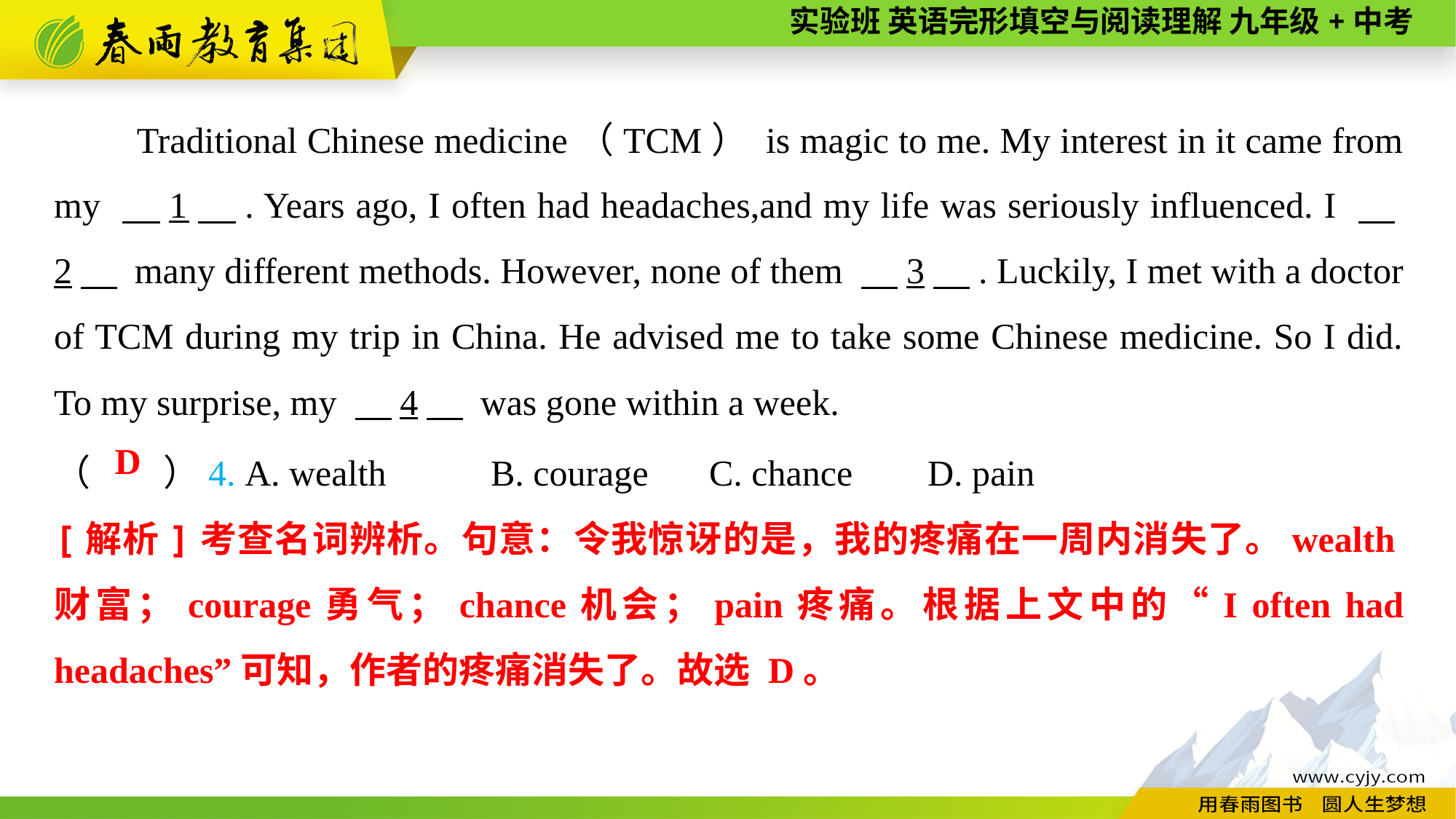

Traditional Chinese medicine（TCM） is magic to me. My interest in it came from my 　1　. Years ago, I often had headaches,and my life was seriously influenced. I 　2　 many different methods. However, none of them 　3　. Luckily, I met with a doctor of TCM during my trip in China. He advised me to take some Chinese medicine. So I did. To my surprise, my 　4　 was gone within a week.
（　　）4. A. wealth	B. courage	C. chance	D. pain
D
[解析]考查名词辨析。句意：令我惊讶的是，我的疼痛在一周内消失了。wealth财富；courage勇气；chance机会；pain疼痛。根据上文中的“I often had headaches”可知，作者的疼痛消失了。故选 D。